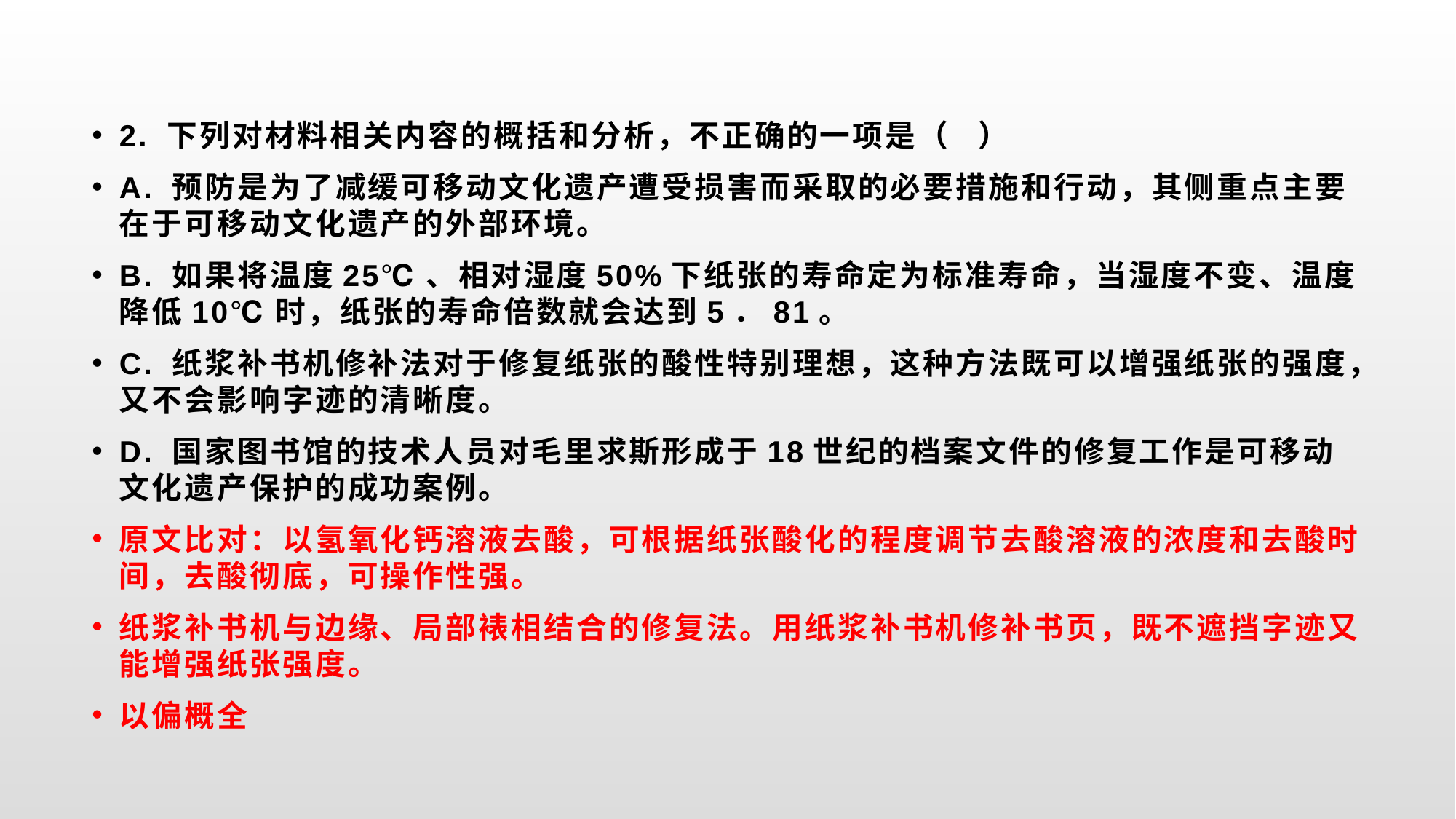

2. 下列对材料相关内容的概括和分析，不正确的一项是（   ）
A. 预防是为了减缓可移动文化遗产遭受损害而采取的必要措施和行动，其侧重点主要在于可移动文化遗产的外部环境。
B. 如果将温度25℃、相对湿度50%下纸张的寿命定为标准寿命，当湿度不变、温度降低10℃时，纸张的寿命倍数就会达到5．81。
C. 纸浆补书机修补法对于修复纸张的酸性特别理想，这种方法既可以增强纸张的强度，又不会影响字迹的清晰度。
D. 国家图书馆的技术人员对毛里求斯形成于18世纪的档案文件的修复工作是可移动文化遗产保护的成功案例。
原文比对：以氢氧化钙溶液去酸，可根据纸张酸化的程度调节去酸溶液的浓度和去酸时间，去酸彻底，可操作性强。
纸浆补书机与边缘、局部裱相结合的修复法。用纸浆补书机修补书页，既不遮挡字迹又能增强纸张强度。
以偏概全